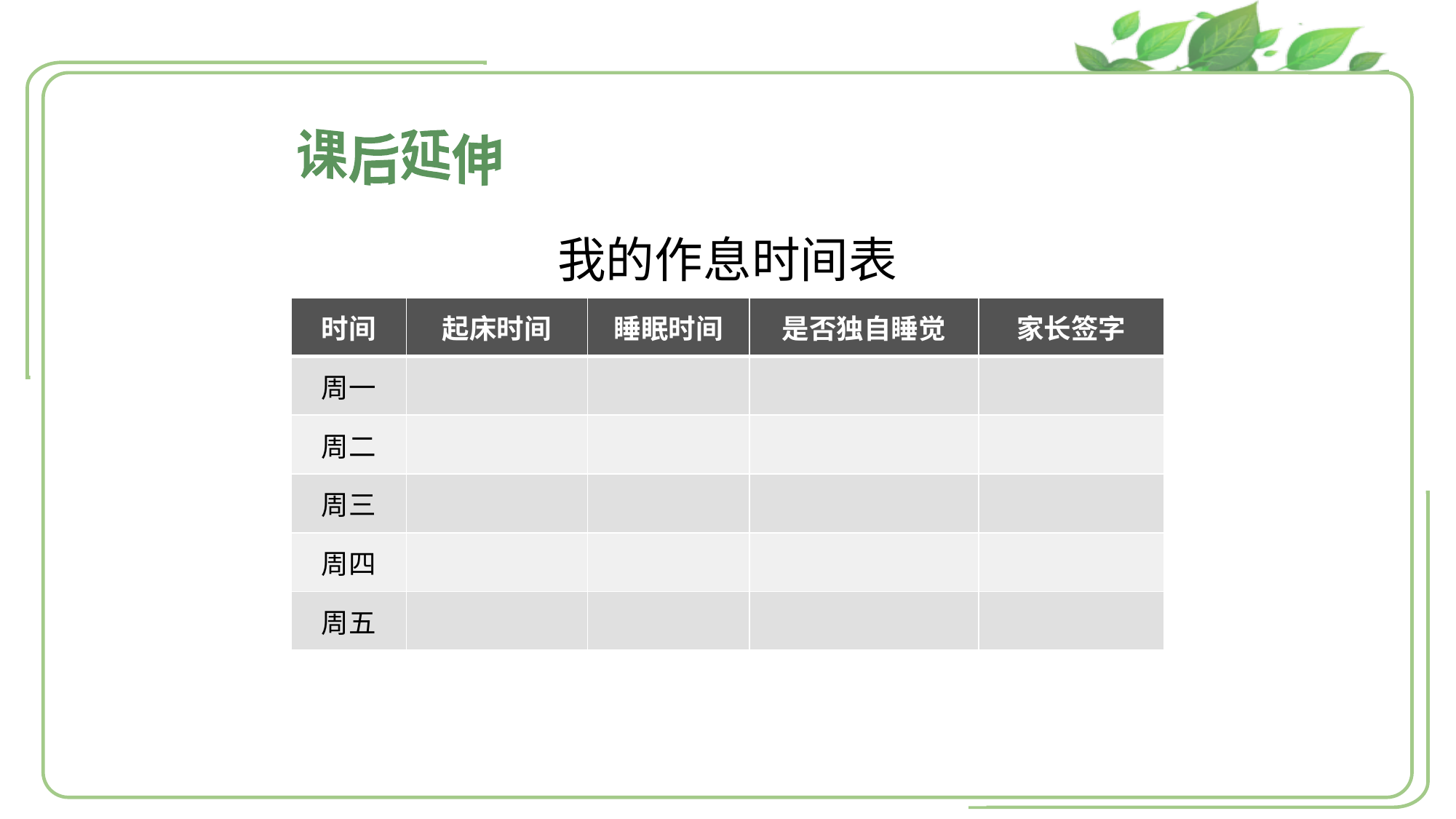

课后延伸
我的作息时间表
| 时间 | 起床时间 | 睡眠时间 | 是否独自睡觉 | 家长签字 |
| --- | --- | --- | --- | --- |
| 周一 |  |  |  |  |
| 周二 |  |  |  |  |
| 周三 |  |  |  |  |
| 周四 |  |  |  |  |
| 周五 |  |  |  |  |